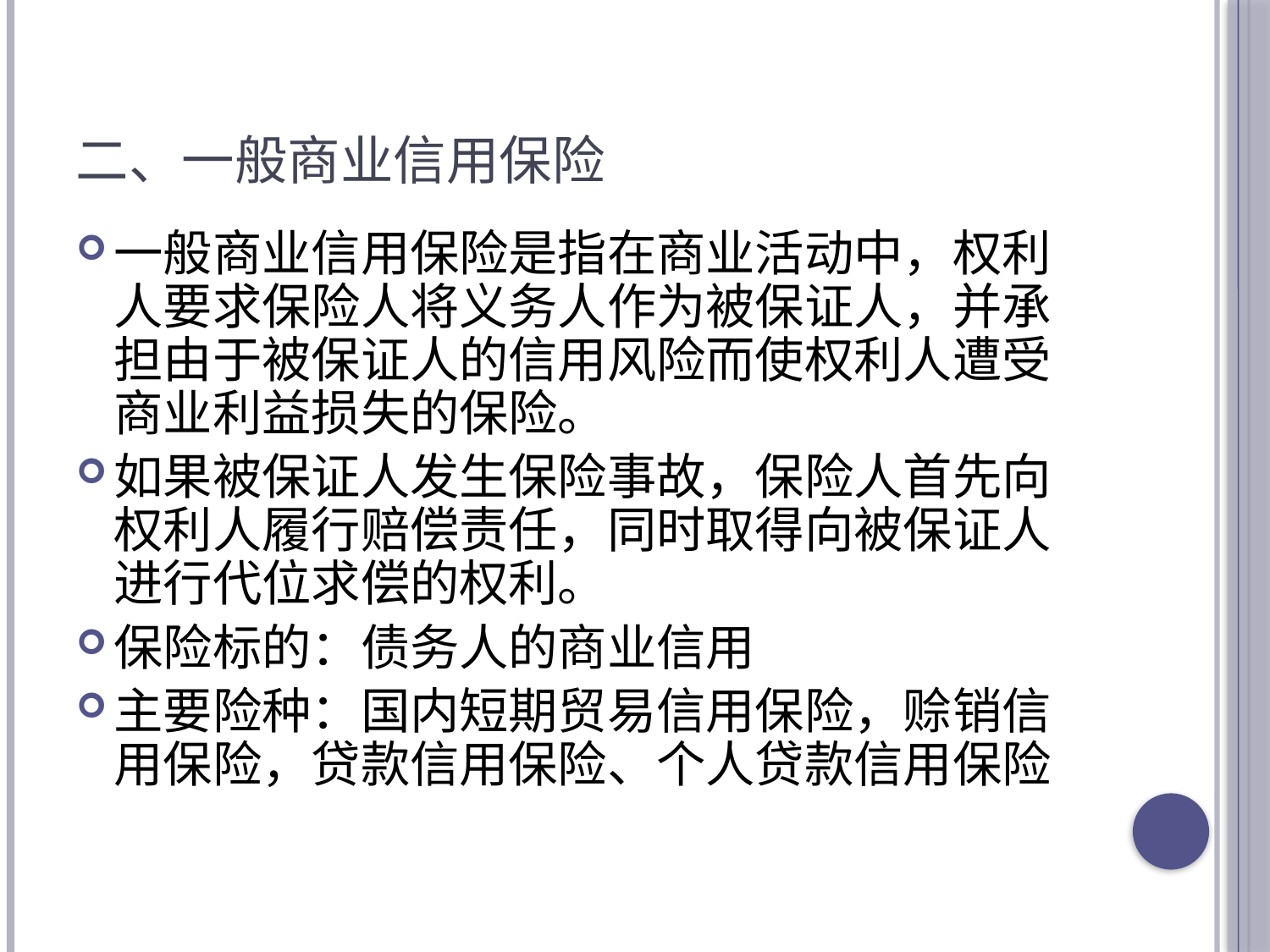

# 二、一般商业信用保险
一般商业信用保险是指在商业活动中，权利人要求保险人将义务人作为被保证人，并承担由于被保证人的信用风险而使权利人遭受商业利益损失的保险。
如果被保证人发生保险事故，保险人首先向权利人履行赔偿责任，同时取得向被保证人进行代位求偿的权利。
保险标的：债务人的商业信用
主要险种：国内短期贸易信用保险，赊销信用保险，贷款信用保险、个人贷款信用保险